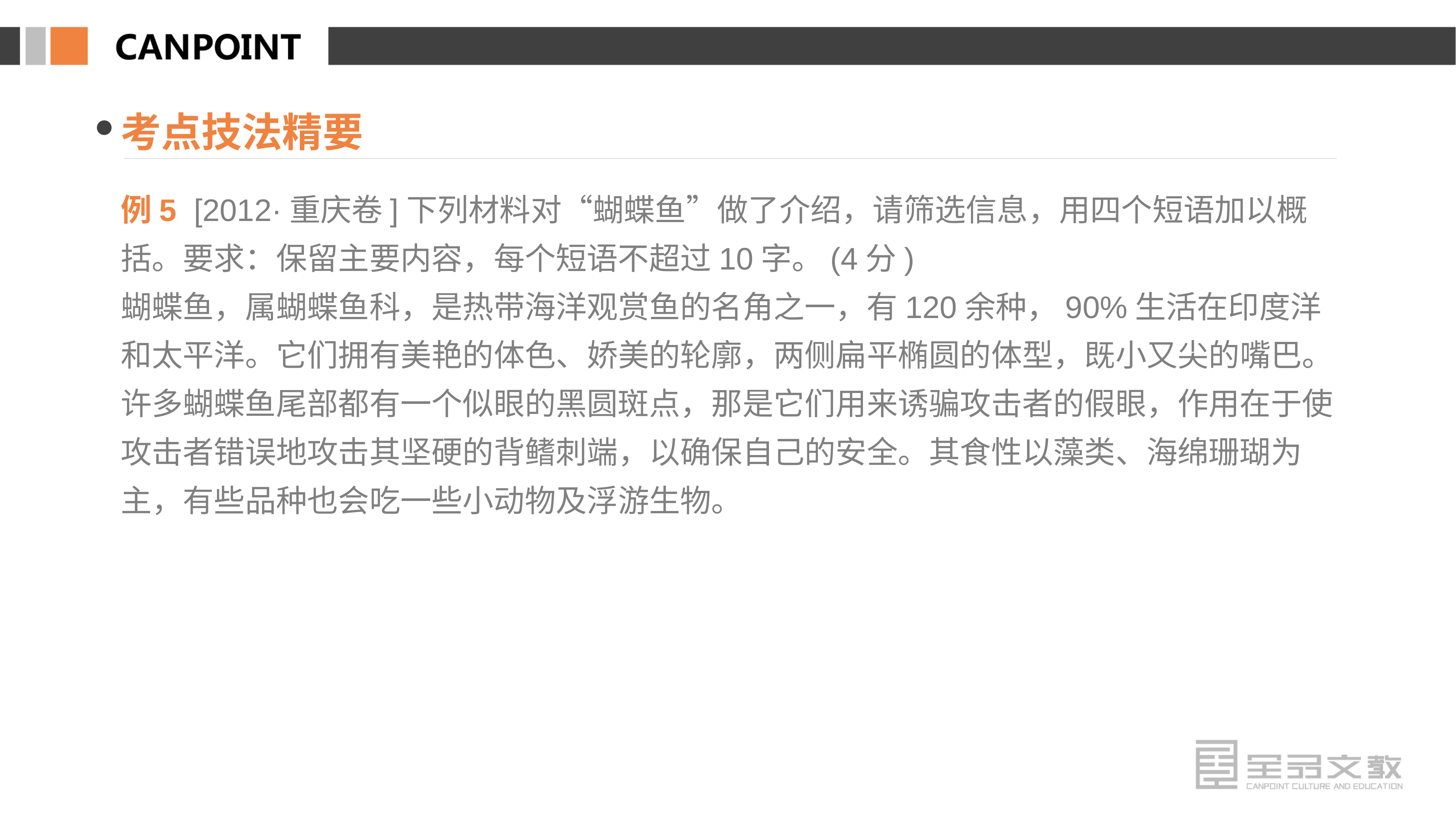

考点技法精要

例5  [2012·重庆卷]下列材料对“蝴蝶鱼”做了介绍，请筛选信息，用四个短语加以概括。要求：保留主要内容，每个短语不超过10字。(4分)
蝴蝶鱼，属蝴蝶鱼科，是热带海洋观赏鱼的名角之一，有120余种，90%生活在印度洋和太平洋。它们拥有美艳的体色、娇美的轮廓，两侧扁平椭圆的体型，既小又尖的嘴巴。许多蝴蝶鱼尾部都有一个似眼的黑圆斑点，那是它们用来诱骗攻击者的假眼，作用在于使攻击者错误地攻击其坚硬的背鳍刺端，以确保自己的安全。其食性以藻类、海绵珊瑚为主，有些品种也会吃一些小动物及浮游生物。